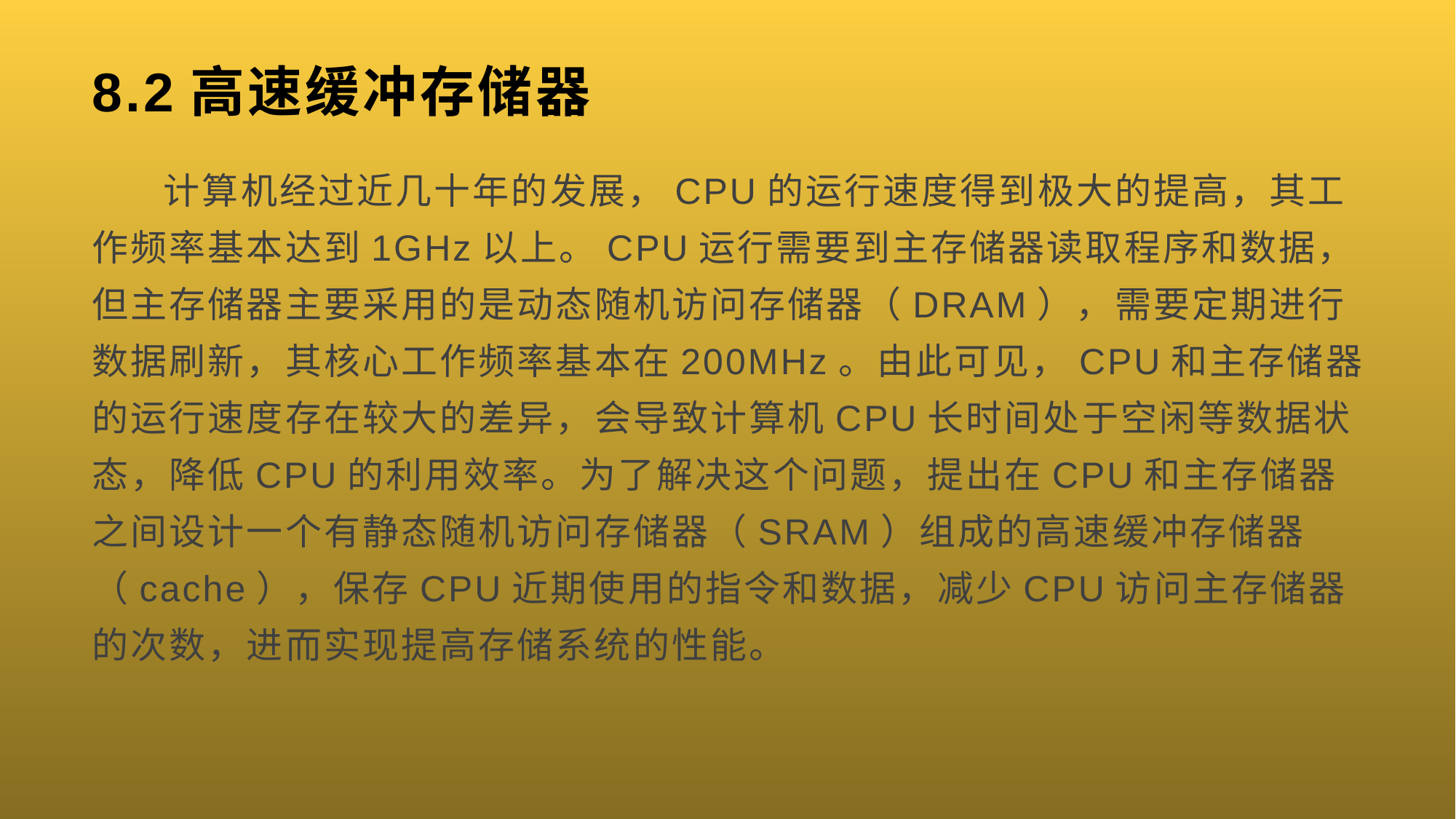

# 8.2高速缓冲存储器
      计算机经过近几十年的发展，CPU的运行速度得到极大的提高，其工作频率基本达到1GHz以上。CPU运行需要到主存储器读取程序和数据，但主存储器主要采用的是动态随机访问存储器（DRAM），需要定期进行数据刷新，其核心工作频率基本在200MHz。由此可见，CPU和主存储器的运行速度存在较大的差异，会导致计算机CPU长时间处于空闲等数据状态，降低CPU的利用效率。为了解决这个问题，提出在CPU和主存储器之间设计一个有静态随机访问存储器（SRAM）组成的高速缓冲存储器（cache），保存CPU近期使用的指令和数据，减少CPU访问主存储器的次数，进而实现提高存储系统的性能。